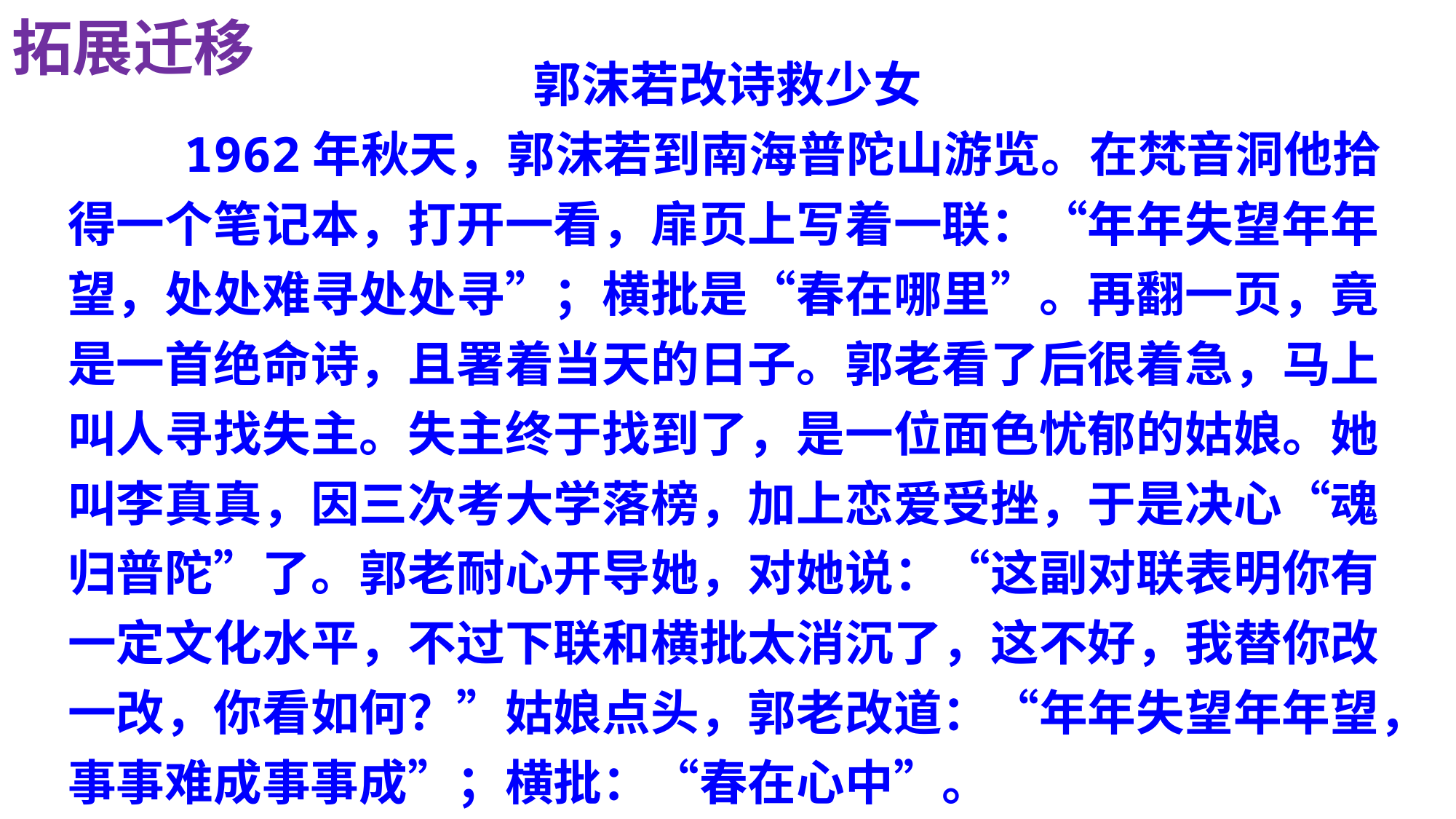

拓展迁移
郭沫若改诗救少女
    1962年秋天，郭沫若到南海普陀山游览。在梵音洞他拾得一个笔记本，打开一看，扉页上写着一联：“年年失望年年望，处处难寻处处寻”；横批是“春在哪里”。再翻一页，竟是一首绝命诗，且署着当天的日子。郭老看了后很着急，马上叫人寻找失主。失主终于找到了，是一位面色忧郁的姑娘。她叫李真真，因三次考大学落榜，加上恋爱受挫，于是决心“魂归普陀”了。郭老耐心开导她，对她说：“这副对联表明你有一定文化水平，不过下联和横批太消沉了，这不好，我替你改一改，你看如何？”姑娘点头，郭老改道：“年年失望年年望，事事难成事事成”；横批：“春在心中”。